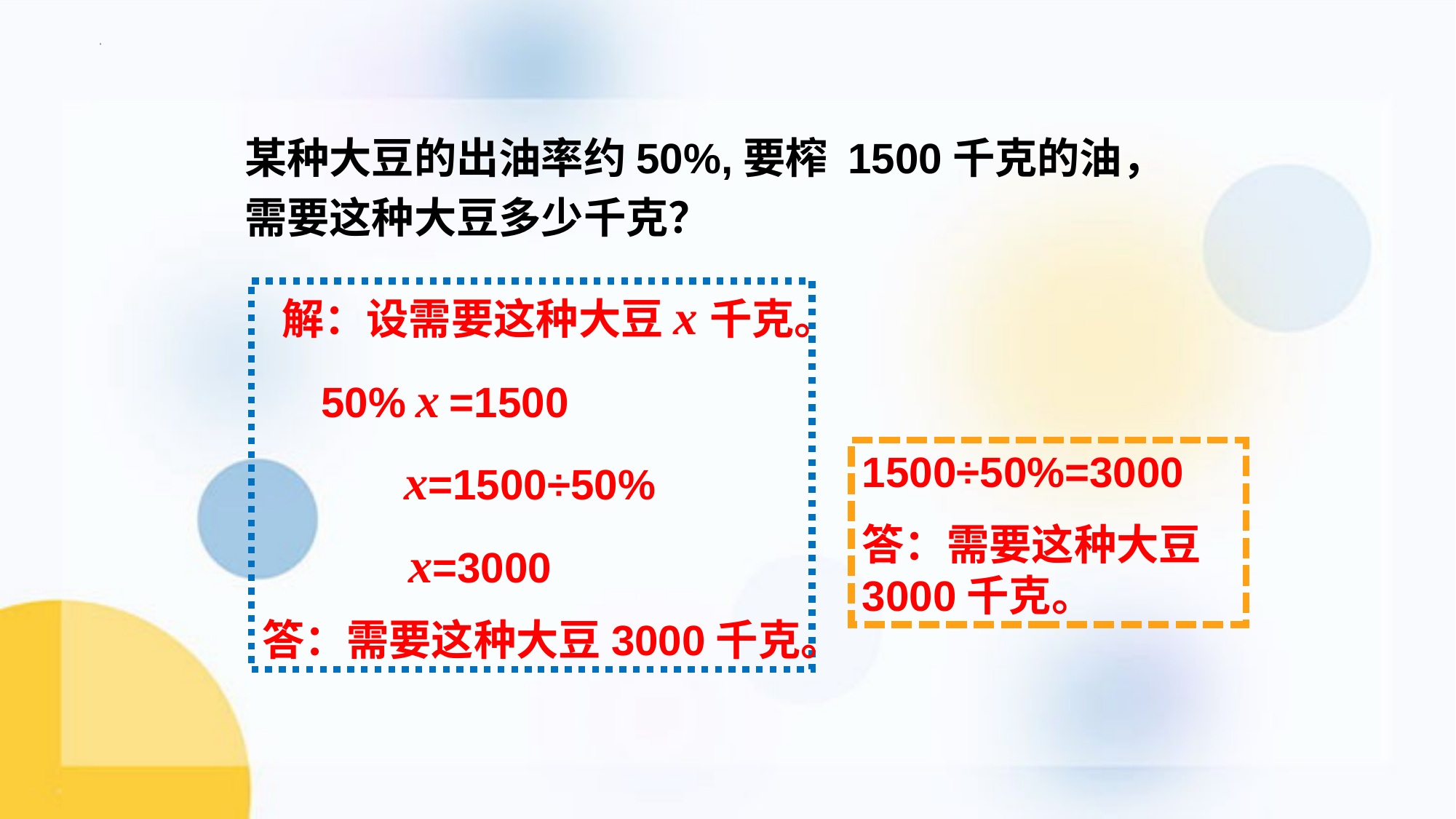

某种大豆的出油率约50%,要榨 1500千克的油，
需要这种大豆多少千克？

 解：设需要这种大豆x千克。
     50% x =1500
            x=1500÷50%
            x=3000
答：需要这种大豆3000千克。
1500÷50%=3000
答：需要这种大豆3000千克。